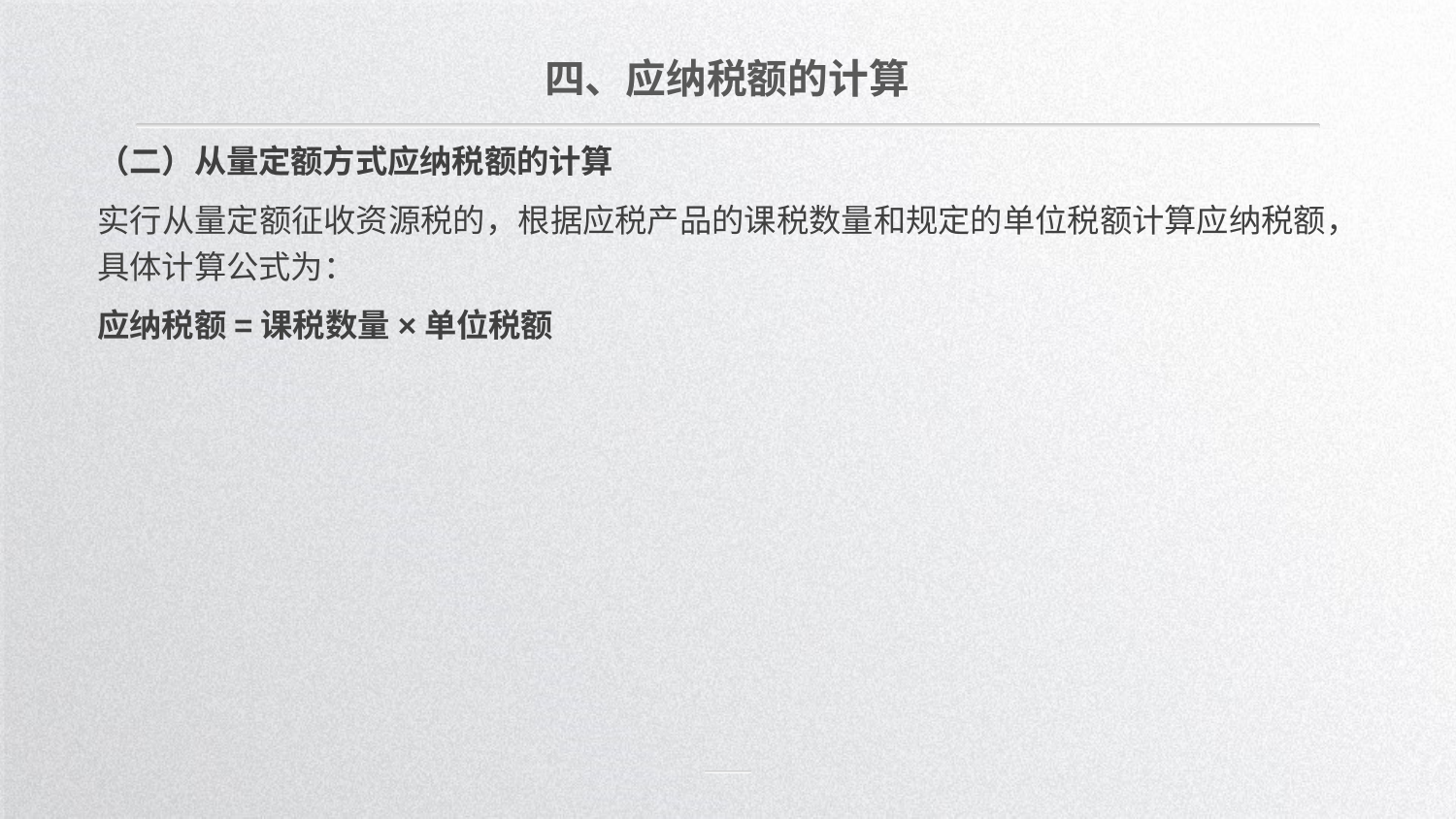

四、应纳税额的计算
（二）从量定额方式应纳税额的计算
实行从量定额征收资源税的，根据应税产品的课税数量和规定的单位税额计算应纳税额，具体计算公式为：
应纳税额=课税数量×单位税额